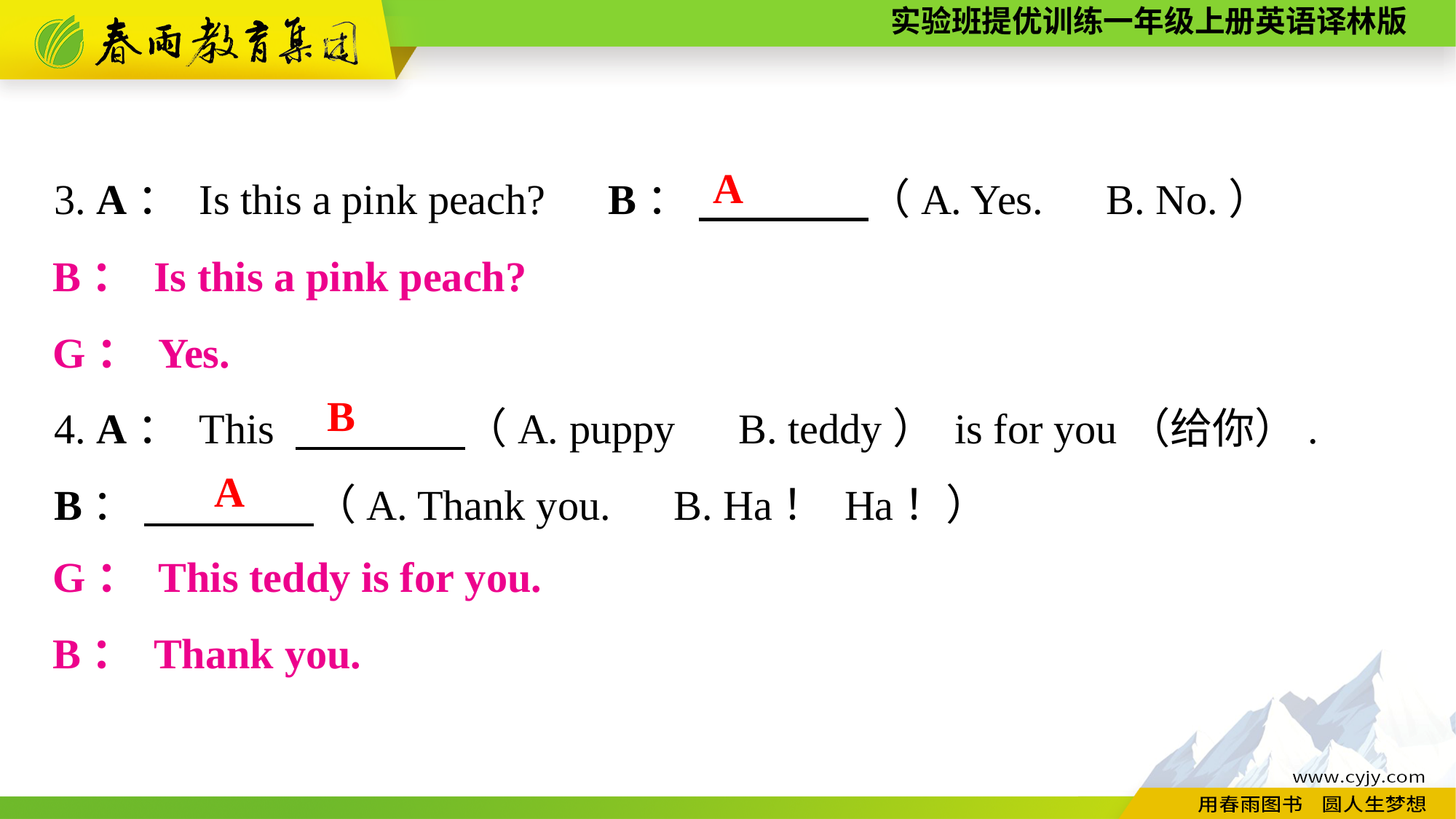

3. A： Is this a pink peach?　B： 　　　　（A. Yes.　B. No.）

4. A： This 　　　　（A. puppy　B. teddy） is for you（给你）.
B： 　　　　（A. Thank you.　B. Ha！ Ha！）
A
B： Is this a pink peach?
G： Yes.
B
A
G： This teddy is for you.
B： Thank you.